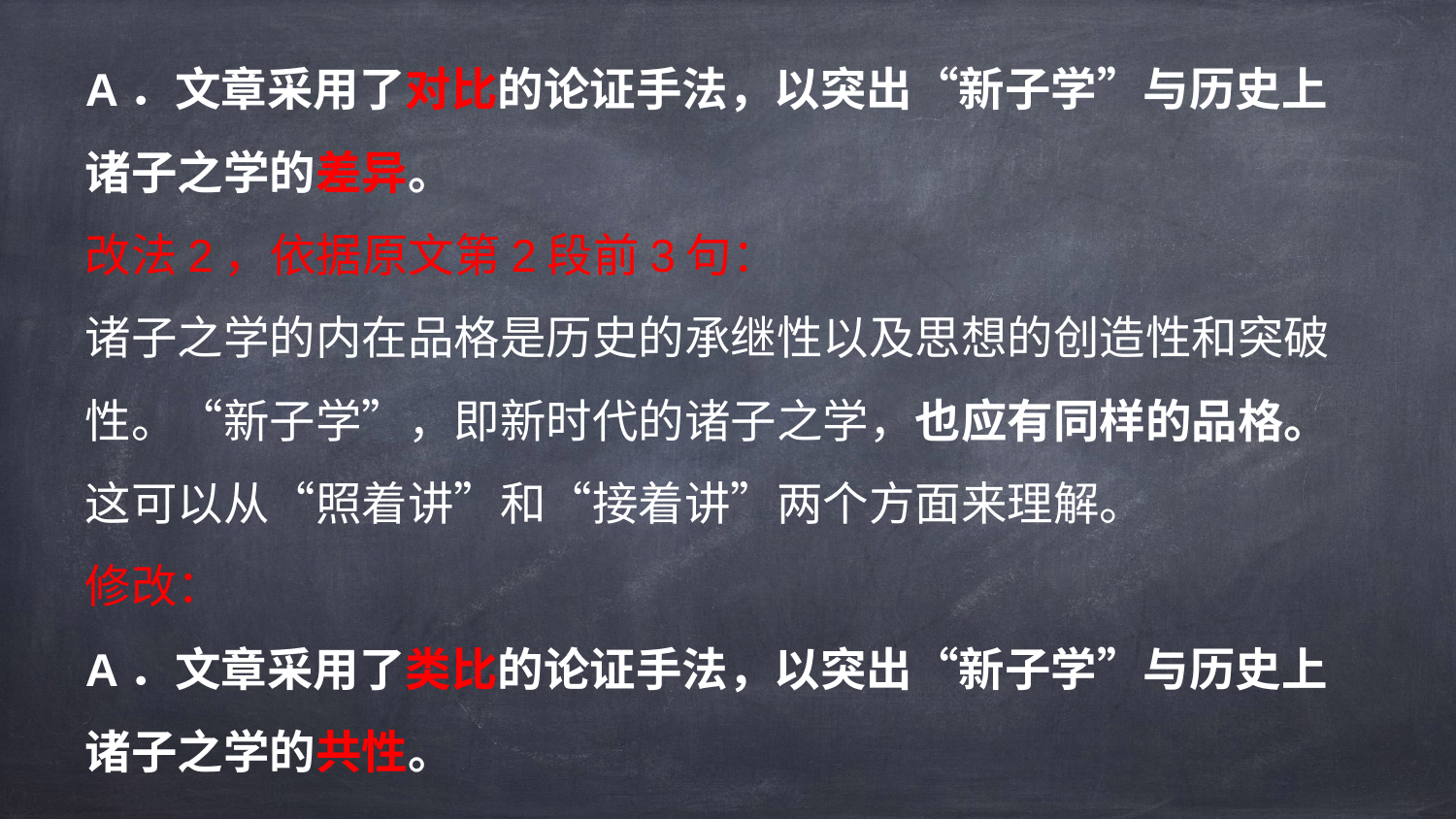

A．文章采用了对比的论证手法，以突出“新子学”与历史上诸子之学的差异。
改法2，依据原文第2段前3句：
诸子之学的内在品格是历史的承继性以及思想的创造性和突破性。“新子学”，即新时代的诸子之学，也应有同样的品格。这可以从“照着讲”和“接着讲”两个方面来理解。
修改：
A．文章采用了类比的论证手法，以突出“新子学”与历史上诸子之学的共性。